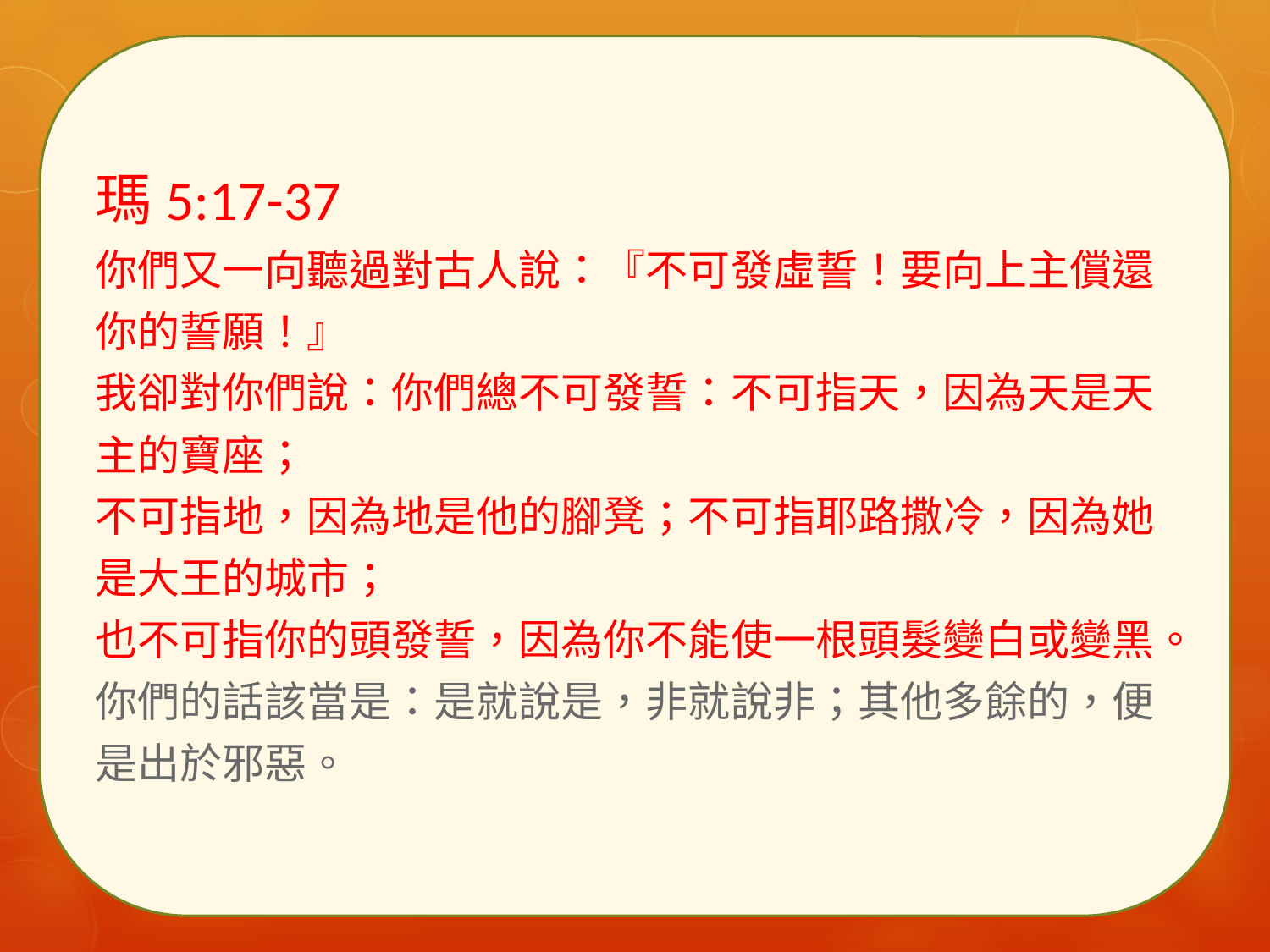

瑪5:17-37
你們又一向聽過對古人說：『不可發虛誓！要向上主償還你的誓願！』
我卻對你們說：你們總不可發誓：不可指天，因為天是天主的寶座；
不可指地，因為地是他的腳凳；不可指耶路撒冷，因為她是大王的城市；
也不可指你的頭發誓，因為你不能使一根頭髮變白或變黑。
你們的話該當是：是就說是，非就說非；其他多餘的，便是出於邪惡。